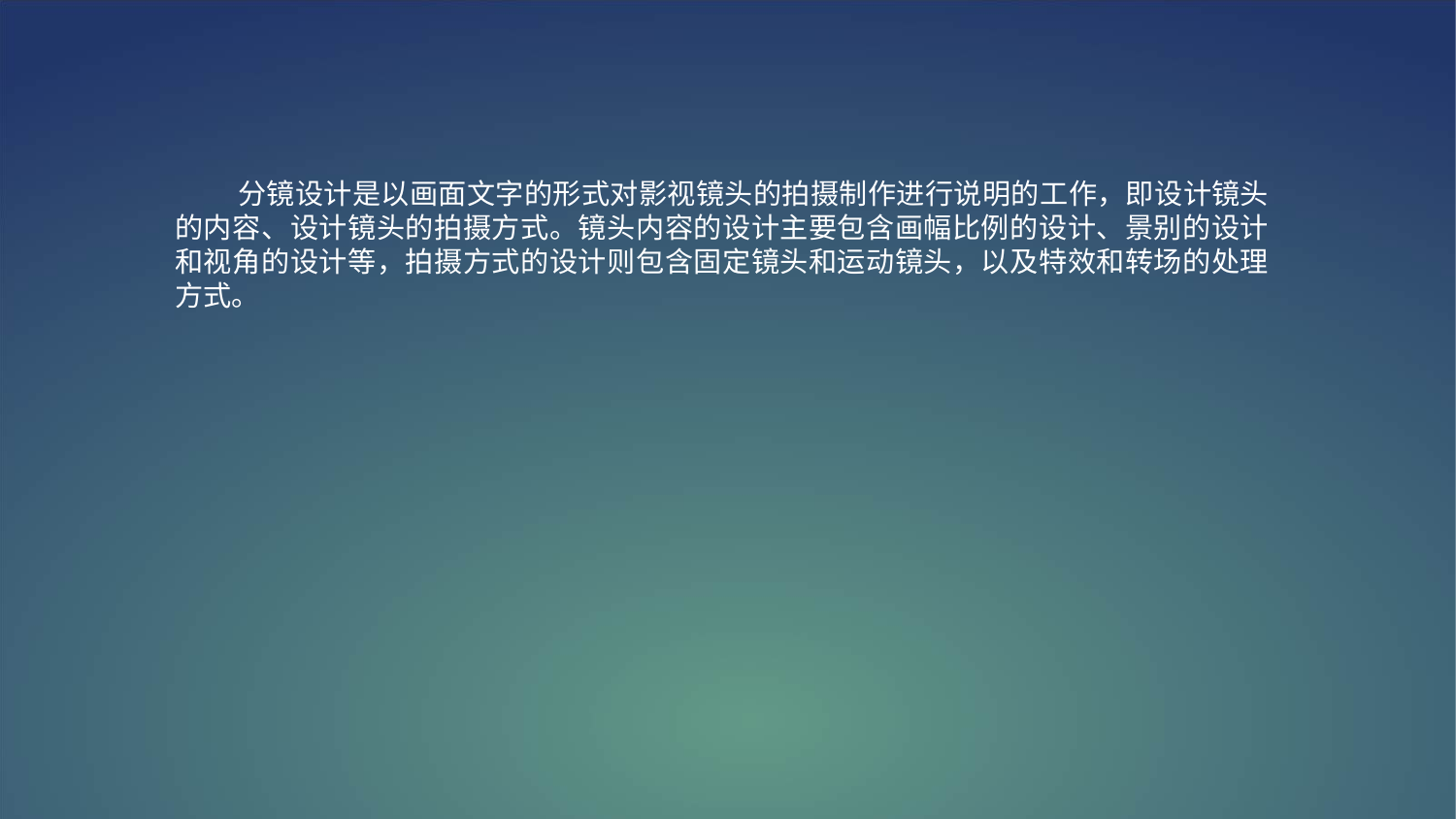

分镜设计是以画面文字的形式对影视镜头的拍摄制作进行说明的工作，即设计镜头的内容、设计镜头的拍摄方式。镜头内容的设计主要包含画幅比例的设计、景别的设计和视角的设计等，拍摄方式的设计则包含固定镜头和运动镜头，以及特效和转场的处理方式。